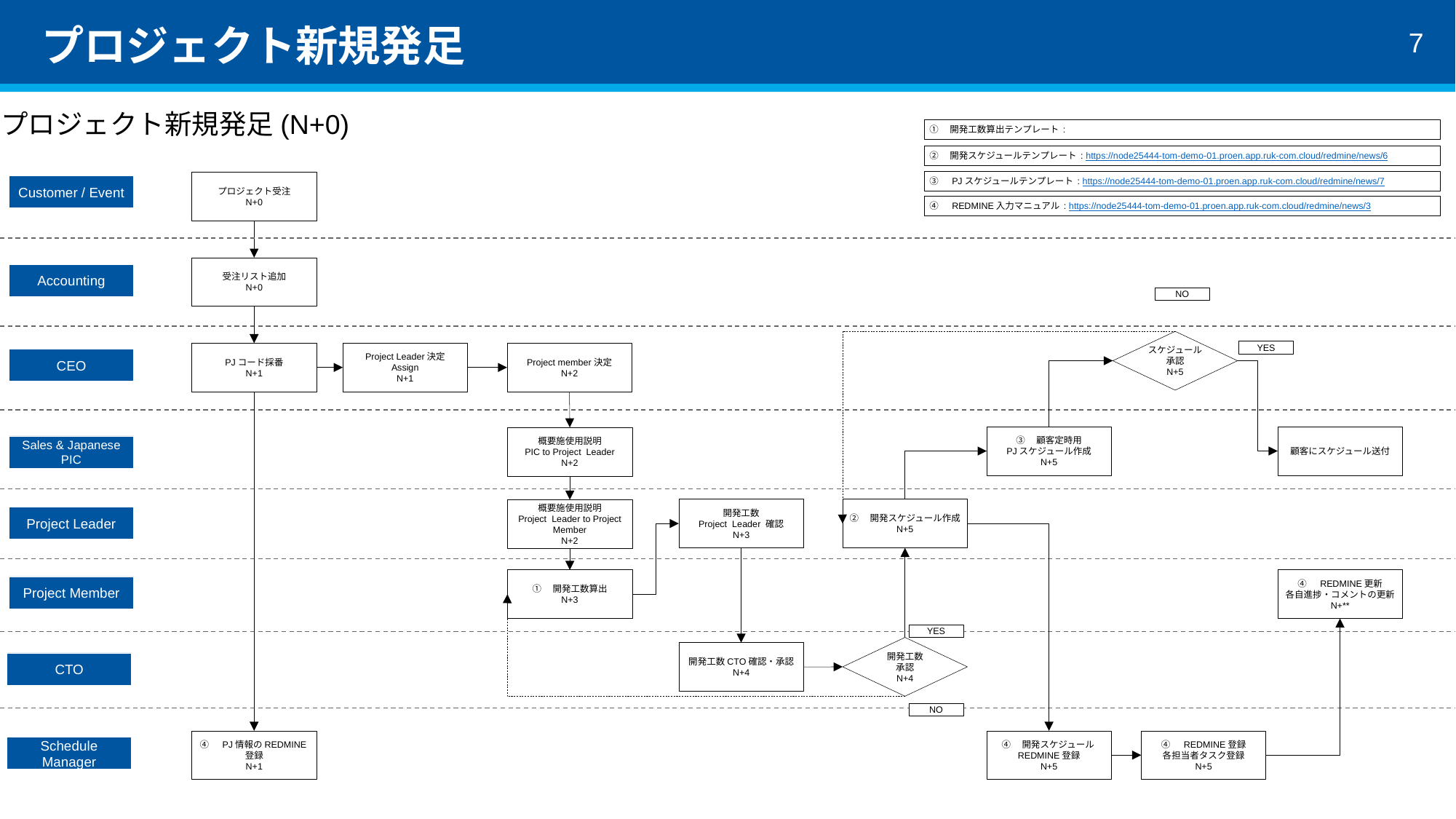

# プロジェクト新規発足
プロジェクト新規発足(N+0)

①　開発工数算出テンプレート :
②　開発スケジュールテンプレート : https://node25444-tom-demo-01.proen.app.ruk-com.cloud/redmine/news/6
③　PJスケジュールテンプレート : https://node25444-tom-demo-01.proen.app.ruk-com.cloud/redmine/news/7
プロジェクト受注
N+0
Customer / Event
④　REDMINE入力マニュアル : https://node25444-tom-demo-01.proen.app.ruk-com.cloud/redmine/news/3
受注リスト追加
N+0
Accounting
NO
スケジュール
承認
N+5
YES
PJコード採番
N+1
Project Leader決定
Assign
N+1
Project member決定
N+2
CEO
③　顧客定時用
PJスケジュール作成
N+5
顧客にスケジュール送付
概要施使用説明
PIC to Project  Leader
N+2
Sales & Japanese PIC
開発工数
Project  Leader 確認
N+3
②　開発スケジュール作成
N+5
概要施使用説明
Project  Leader to Project Member
N+2
Project Leader
①　開発工数算出
N+3
④　REDMINE更新
各自進捗・コメントの更新
N+**
Project Member
YES
開発工数
承認
N+4
開発工数CTO確認・承認
N+4
CTO
NO
④　PJ情報のREDMINE登録
N+1
④　開発スケジュールREDMINE登録
N+5
④　REDMINE登録
各担当者タスク登録
N+5
Schedule Manager